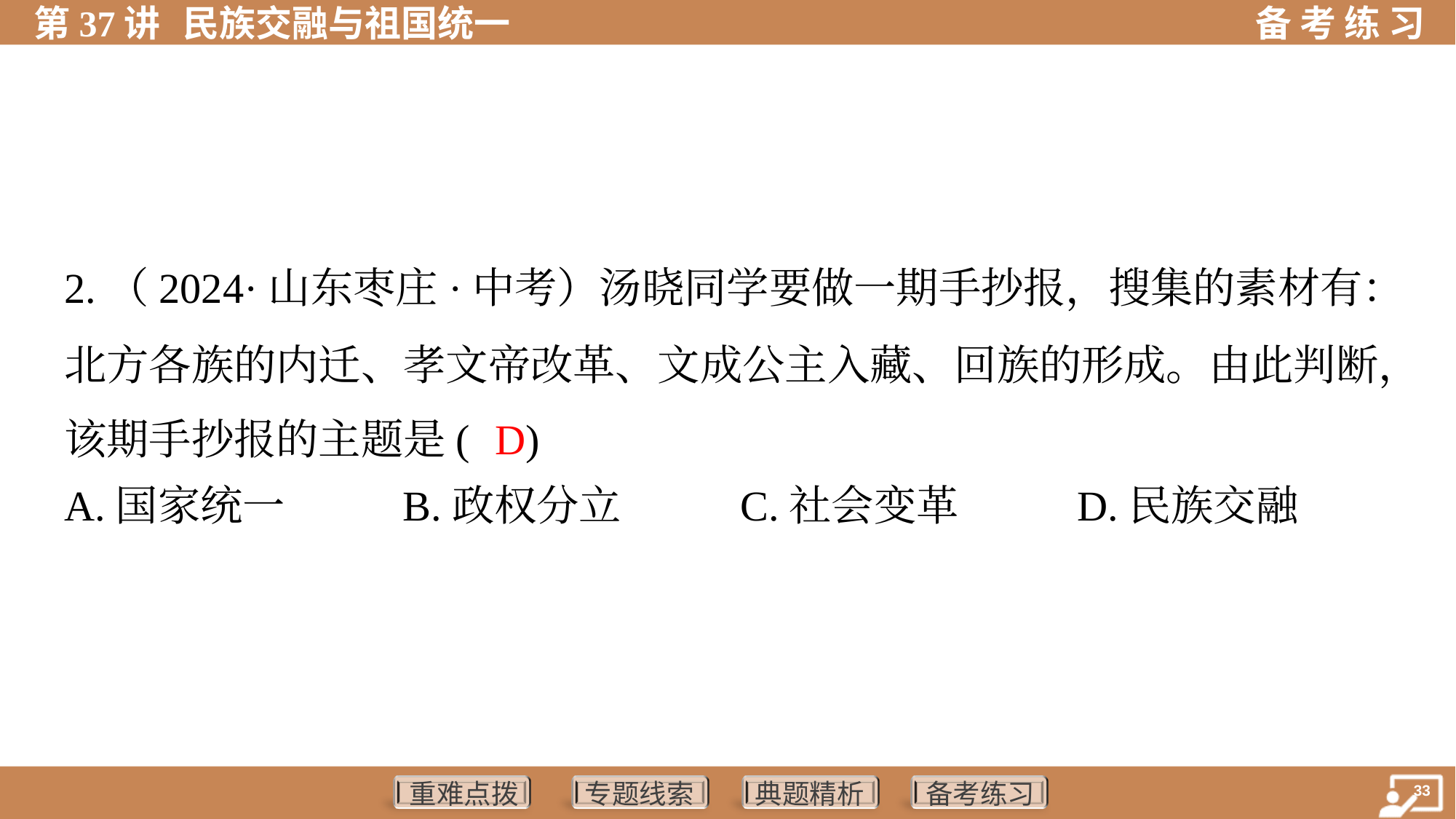

2.（2024·山东枣庄·中考）汤晓同学要做一期手抄报，搜集的素材有：
北方各族的内迁、孝文帝改革、文成公主入藏、回族的形成。由此判断，
该期手抄报的主题是(     )
D
A.国家统一	B.政权分立	C.社会变革	D.民族交融